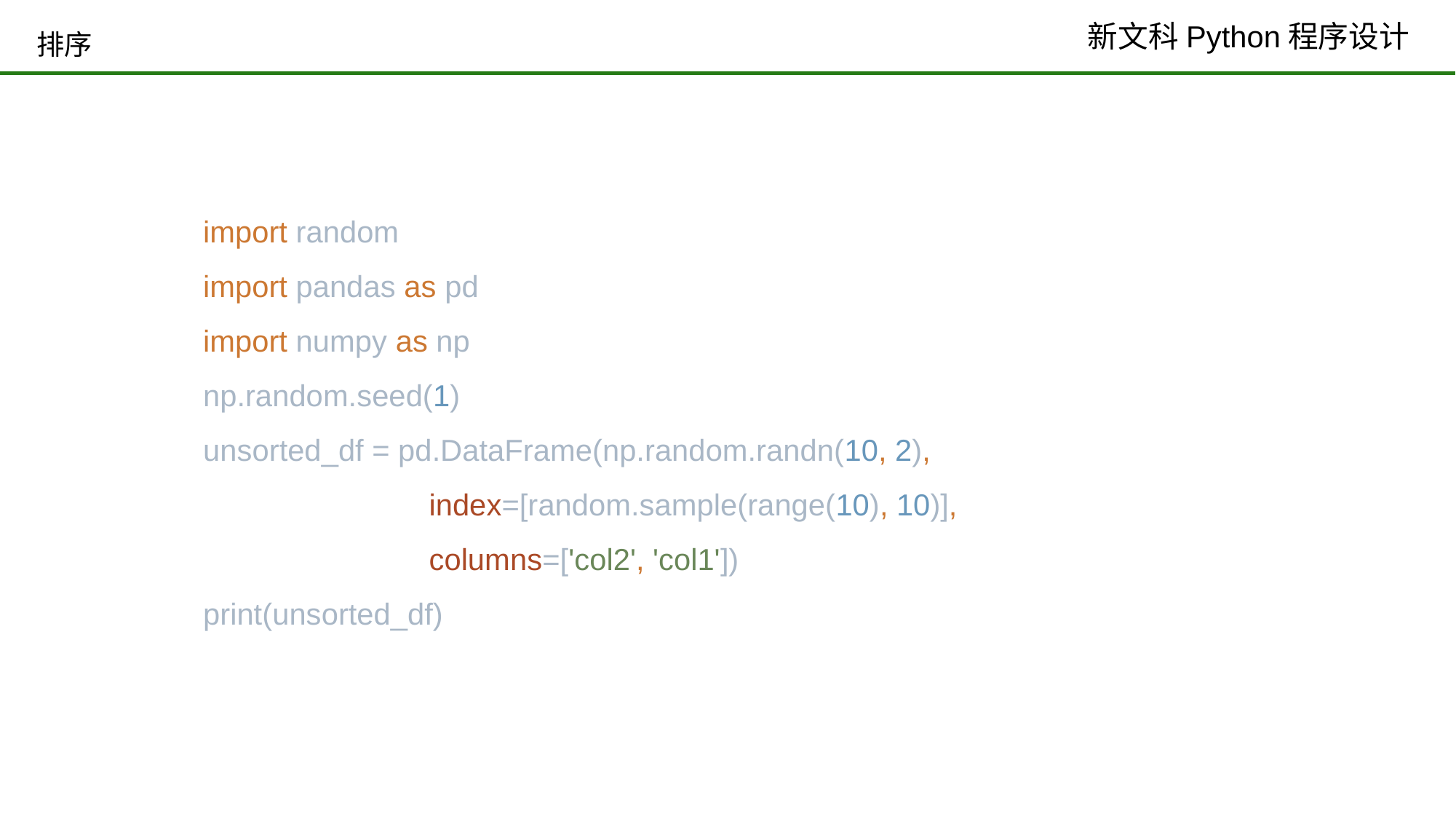

# 排序
import random
import pandas as pd
import numpy as np
np.random.seed(1)
unsorted_df = pd.DataFrame(np.random.randn(10, 2),
                           index=[random.sample(range(10), 10)],
                           columns=['col2', 'col1'])
print(unsorted_df)